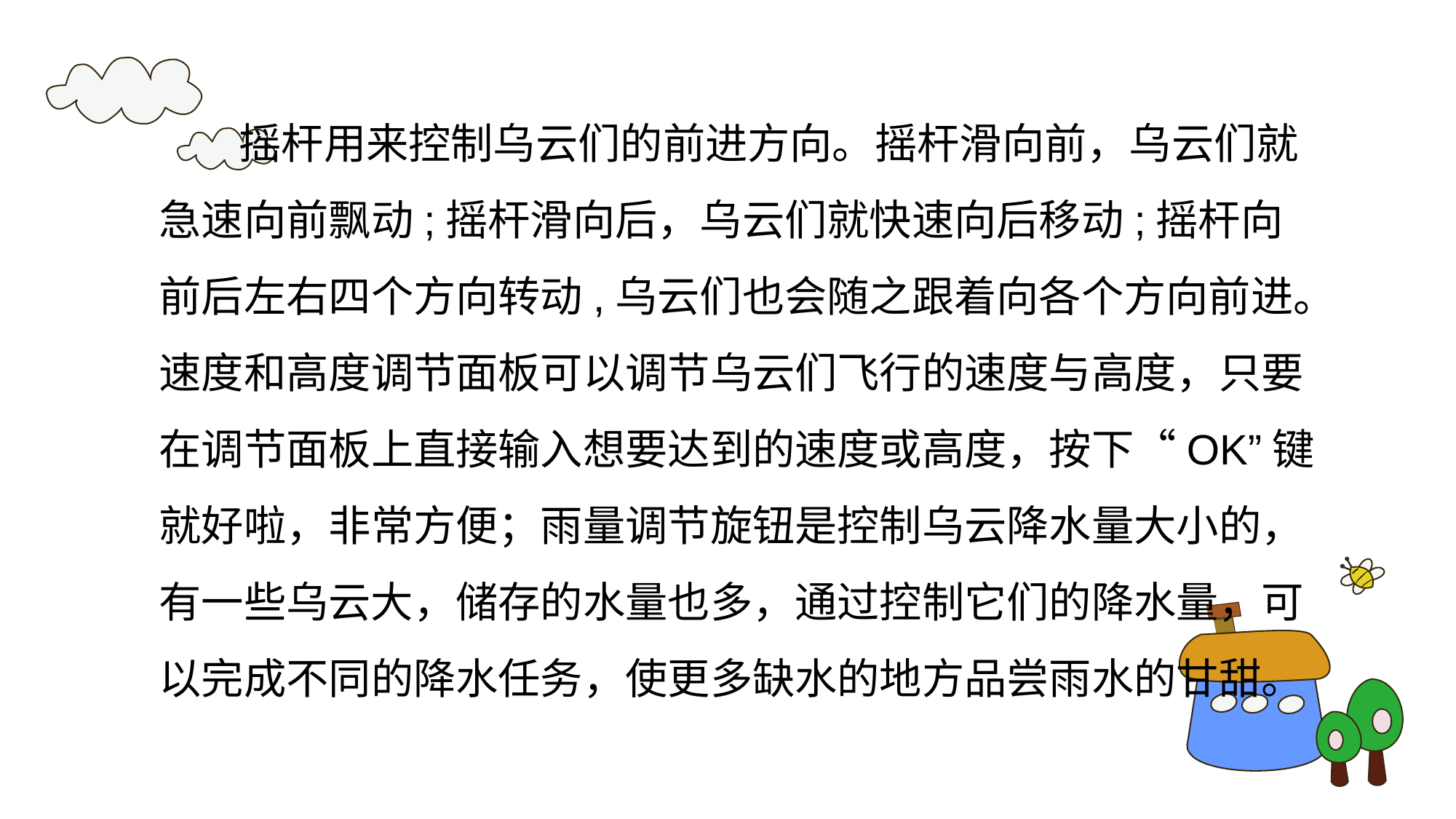

摇杆用来控制乌云们的前进方向。摇杆滑向前，乌云们就急速向前飘动;摇杆滑向后，乌云们就快速向后移动;摇杆向前后左右四个方向转动,乌云们也会随之跟着向各个方向前进。速度和高度调节面板可以调节乌云们飞行的速度与高度，只要在调节面板上直接输入想要达到的速度或高度，按下“OK”键就好啦，非常方便；雨量调节旋钮是控制乌云降水量大小的，有一些乌云大，储存的水量也多，通过控制它们的降水量，可以完成不同的降水任务，使更多缺水的地方品尝雨水的甘甜。